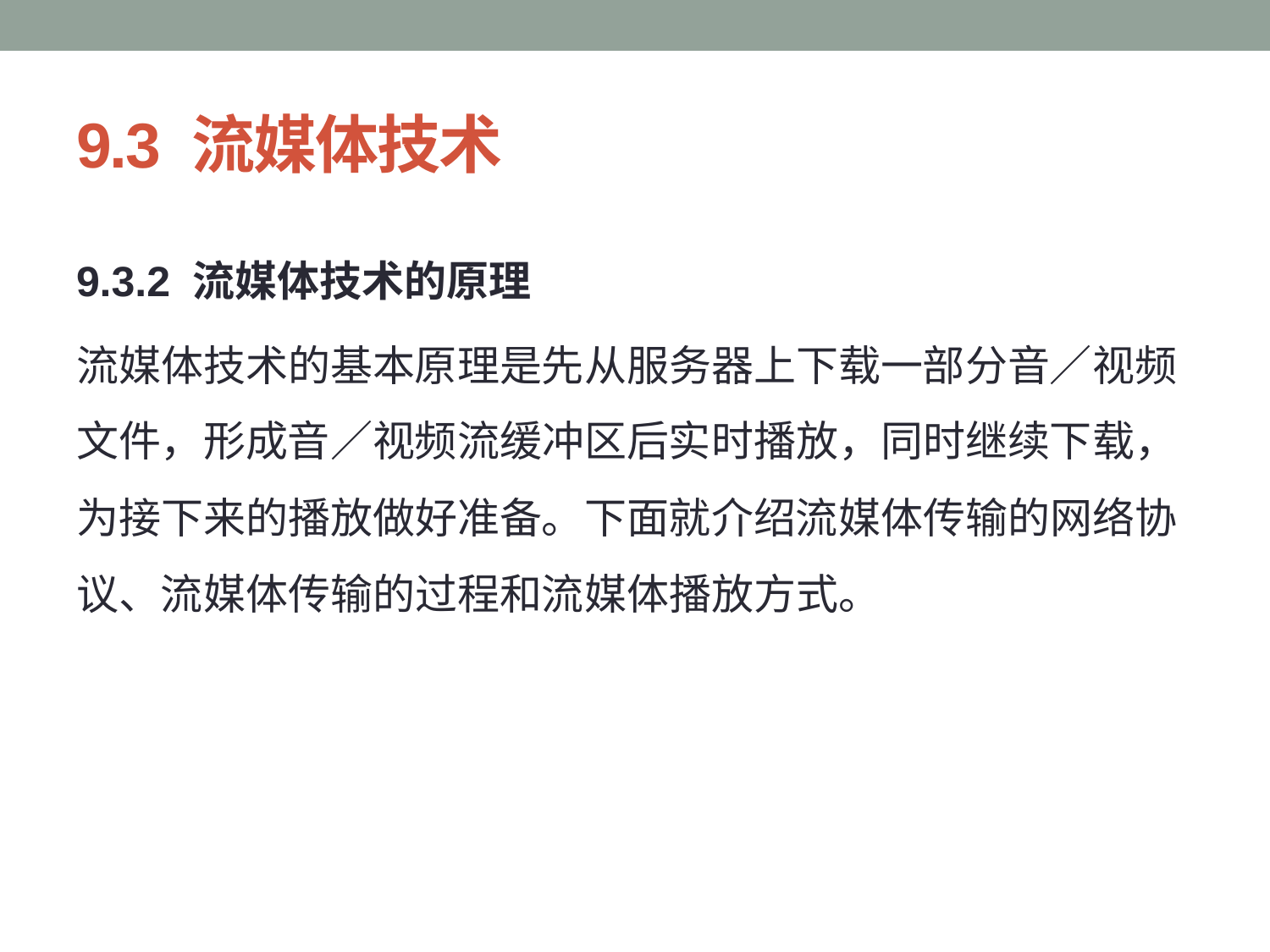

# 9.3 流媒体技术
9.3.2 流媒体技术的原理
流媒体技术的基本原理是先从服务器上下载一部分音／视频文件，形成音／视频流缓冲区后实时播放，同时继续下载，为接下来的播放做好准备。下面就介绍流媒体传输的网络协议、流媒体传输的过程和流媒体播放方式。